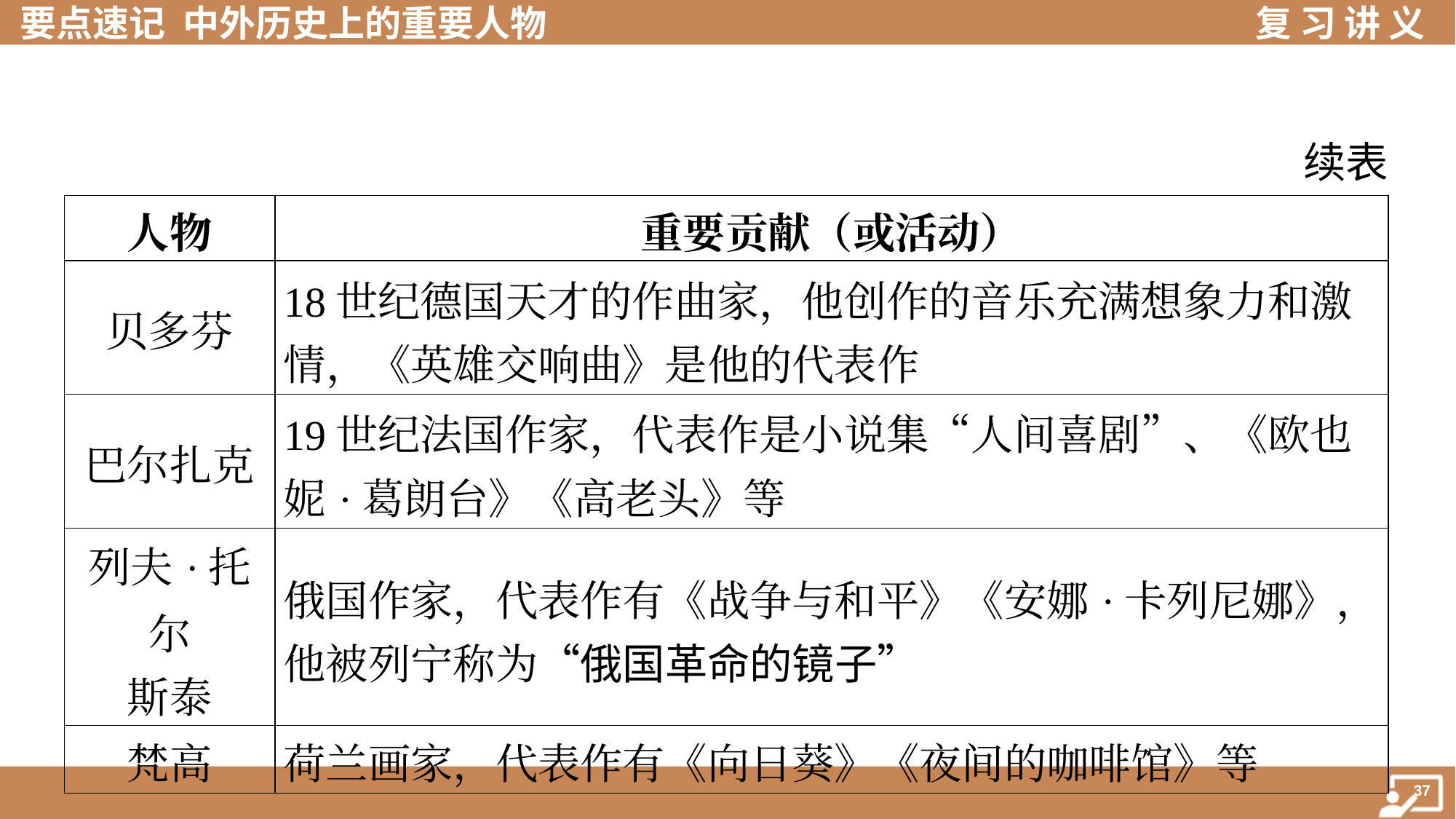

续表
| 人物 | 重要贡献（或活动） |
| --- | --- |
| 贝多芬 | 18世纪德国天才的作曲家，他创作的音乐充满想象力和激 情，《英雄交响曲》是他的代表作 |
| 巴尔扎克 | 19世纪法国作家，代表作是小说集“人间喜剧”、《欧也 妮·葛朗台》《高老头》等 |
| 列夫·托尔 斯泰 | 俄国作家，代表作有《战争与和平》《安娜·卡列尼娜》， 他被列宁称为“俄国革命的镜子” |
| 梵高 | 荷兰画家，代表作有《向日葵》《夜间的咖啡馆》等 |